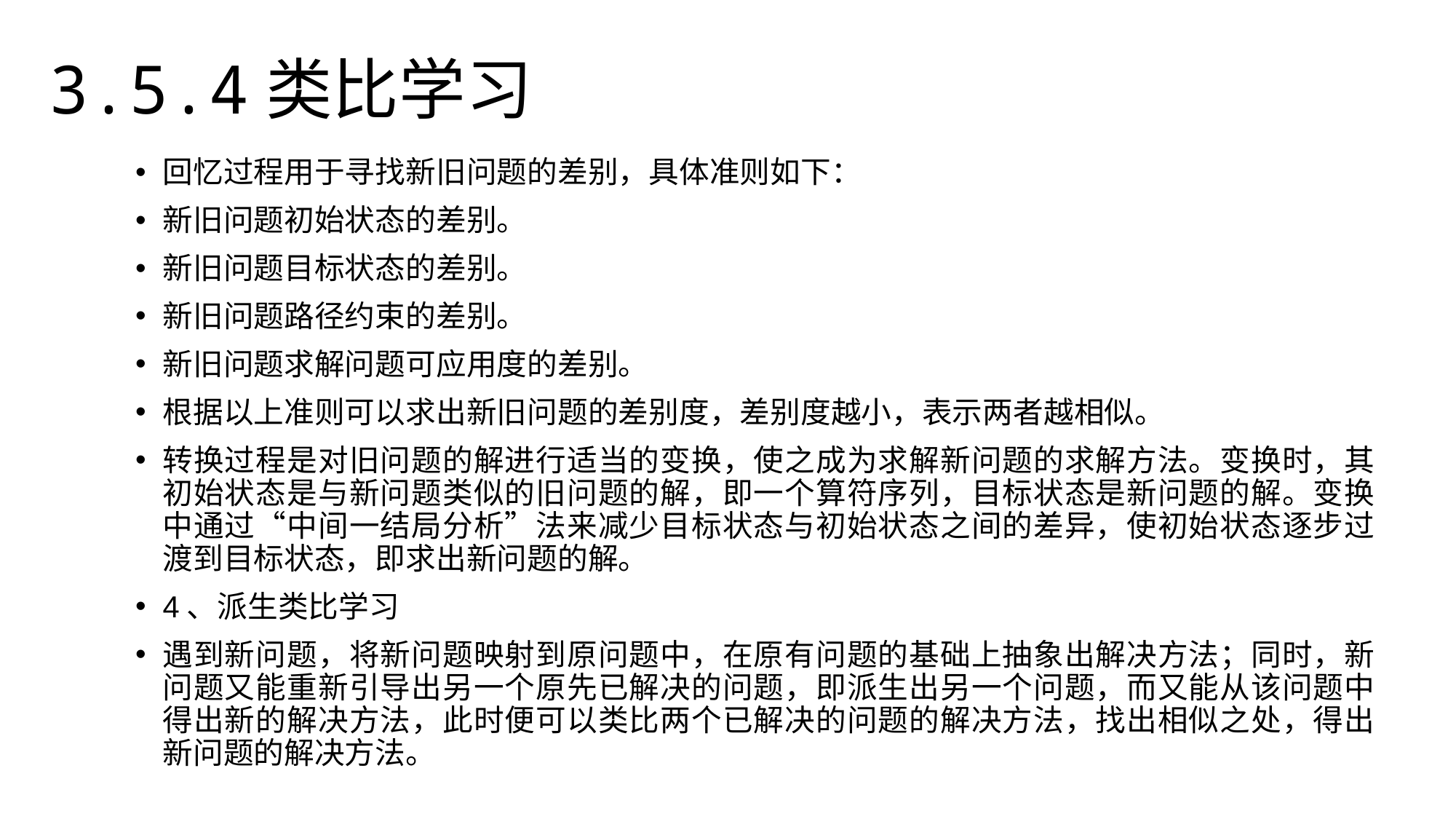

3.5.4类比学习
回忆过程用于寻找新旧问题的差别，具体准则如下：
新旧问题初始状态的差别。
新旧问题目标状态的差别。
新旧问题路径约束的差别。
新旧问题求解问题可应用度的差别。
根据以上准则可以求出新旧问题的差别度，差别度越小，表示两者越相似。
转换过程是对旧问题的解进行适当的变换，使之成为求解新问题的求解方法。变换时，其初始状态是与新问题类似的旧问题的解，即一个算符序列，目标状态是新问题的解。变换中通过“中间一结局分析”法来减少目标状态与初始状态之间的差异，使初始状态逐步过渡到目标状态，即求出新问题的解。
4、派生类比学习
遇到新问题，将新问题映射到原问题中，在原有问题的基础上抽象出解决方法；同时，新问题又能重新引导出另一个原先已解决的问题，即派生出另一个问题，而又能从该问题中得出新的解决方法，此时便可以类比两个已解决的问题的解决方法，找出相似之处，得出新问题的解决方法。